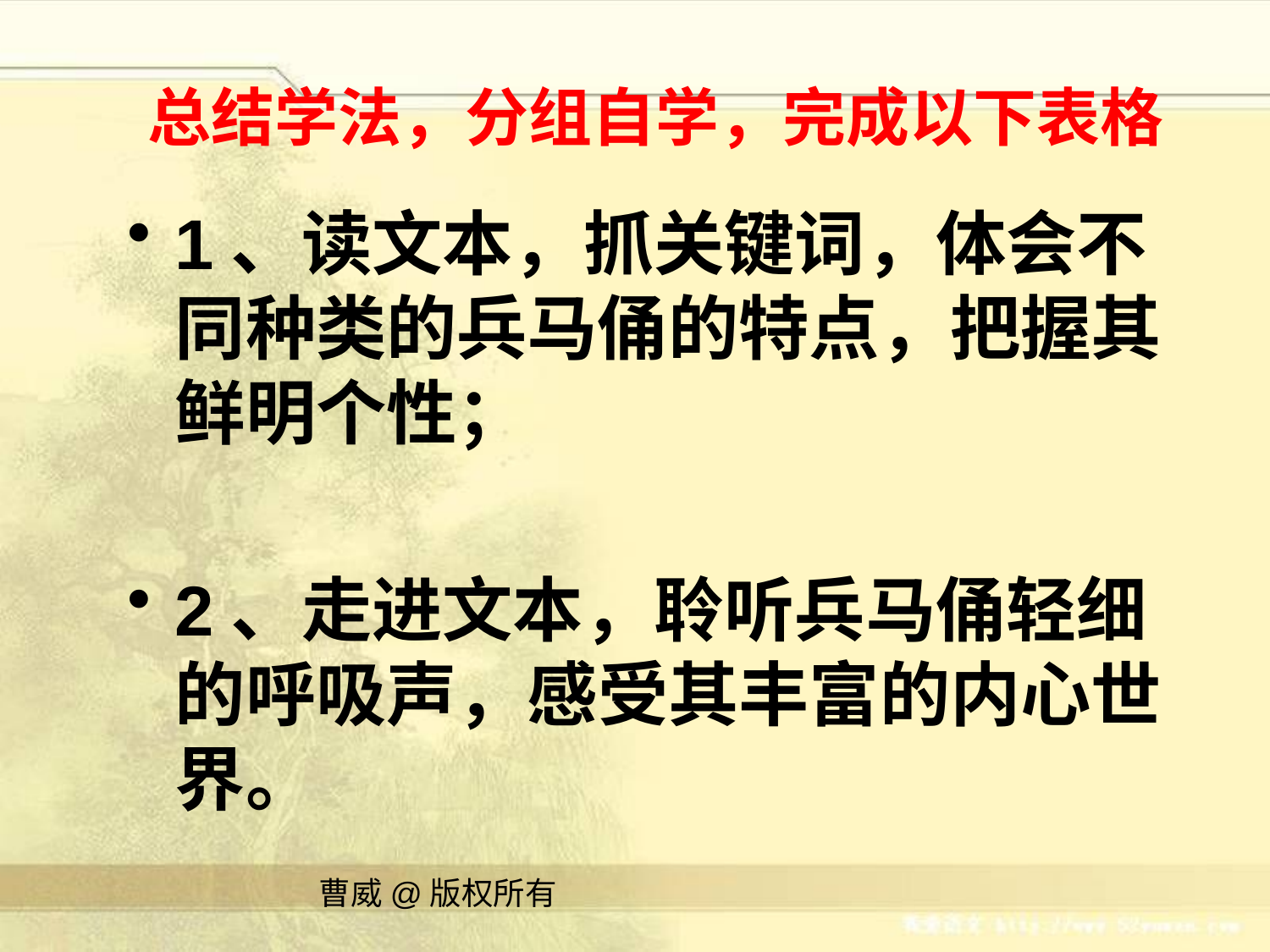

# 总结学法，分组自学，完成以下表格
1、读文本，抓关键词，体会不同种类的兵马俑的特点，把握其鲜明个性；

2、走进文本，聆听兵马俑轻细的呼吸声，感受其丰富的内心世界。